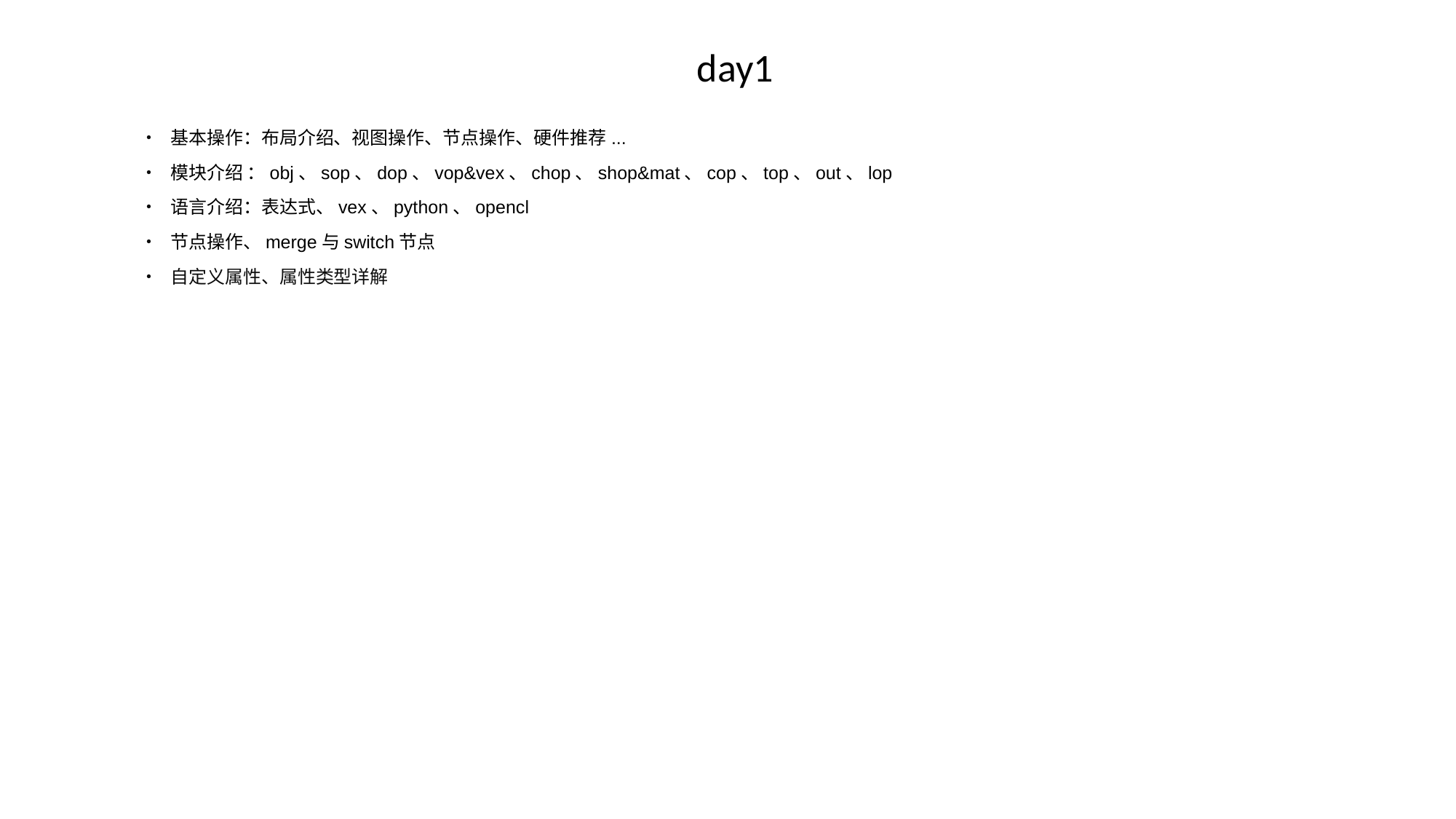

# day1
•  基本操作：布局介绍、视图操作、节点操作、硬件推荐...
•  模块介绍 ：obj、sop、dop、vop&vex、chop、shop&mat、cop、top、out、lop
•  语言介绍：表达式、vex、python、opencl
•  节点操作、merge与switch节点
•  自定义属性、属性类型详解